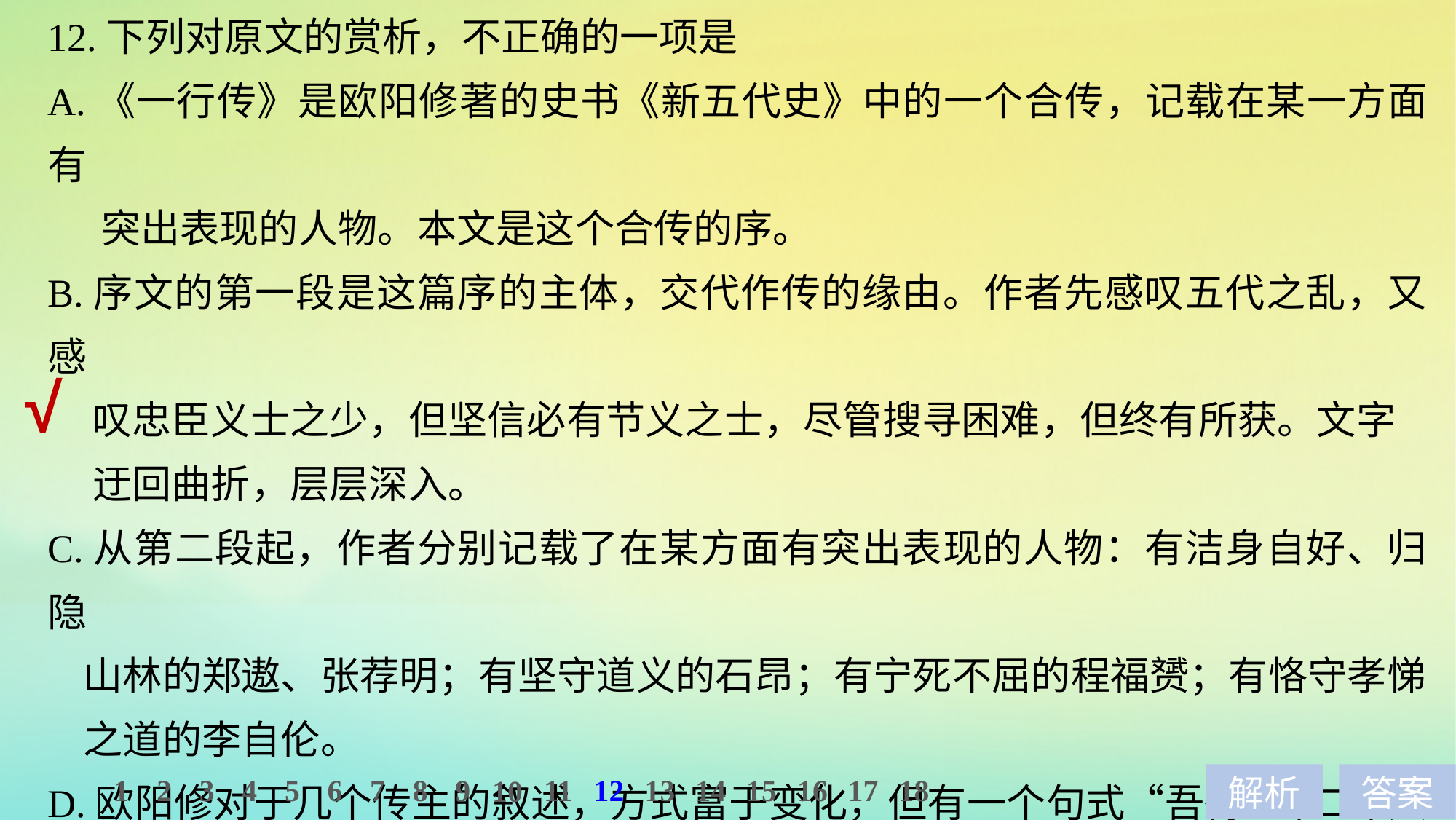

12.下列对原文的赏析，不正确的一项是
A.《一行传》是欧阳修著的史书《新五代史》中的一个合传，记载在某一方面有
     突出表现的人物。本文是这个合传的序。
B.序文的第一段是这篇序的主体，交代作传的缘由。作者先感叹五代之乱，又感
    叹忠臣义士之少，但坚信必有节义之士，尽管搜寻困难，但终有所获。文字
    迂回曲折，层层深入。
C.从第二段起，作者分别记载了在某方面有突出表现的人物：有洁身自好、归隐
   山林的郑遨、张荐明；有坚守道义的石昂；有宁死不屈的程福赟；有恪守孝悌
   之道的李自伦。
D.欧阳修对于几个传主的叙述，方式富于变化，但有一个句式“吾得一(二)人焉”
  却反复使用，以反映搜求的不易。叙述、评议和感喟交织在一起，回环往复，
    令人回味无穷，深得太史公笔法神理。
√
1
2
3
4
5
6
7
8
9
11
12
13
14
15
16
17
18
10
解析
答案